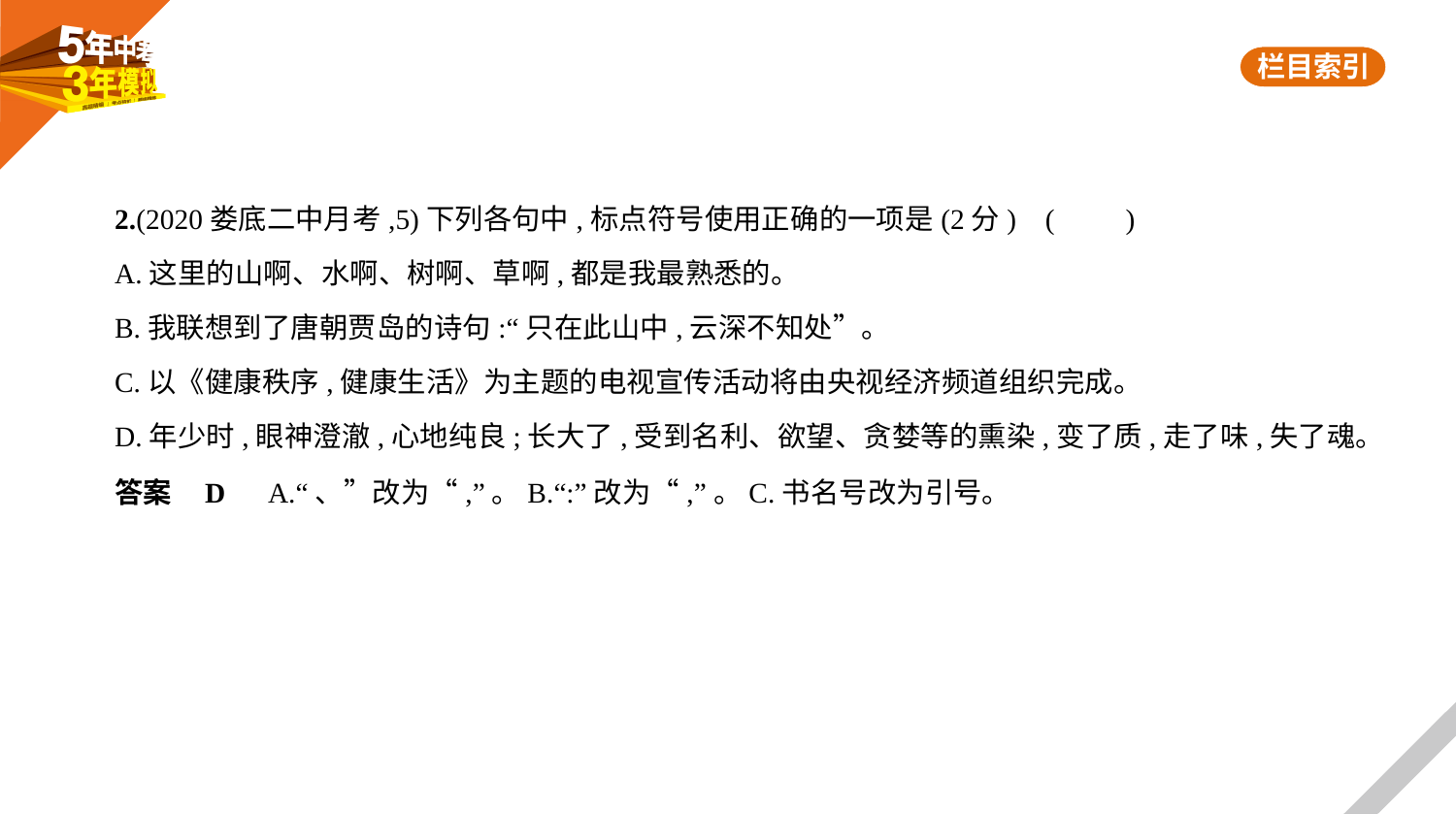

2.(2020娄底二中月考,5)下列各句中,标点符号使用正确的一项是(2分) (　　)
A.这里的山啊、水啊、树啊、草啊,都是我最熟悉的。
B.我联想到了唐朝贾岛的诗句:“只在此山中,云深不知处”。
C.以《健康秩序,健康生活》为主题的电视宣传活动将由央视经济频道组织完成。
D.年少时,眼神澄澈,心地纯良;长大了,受到名利、欲望、贪婪等的熏染,变了质,走了味,失了魂。
答案    D　A.“、”改为“,”。B.“:”改为“,”。C.书名号改为引号。